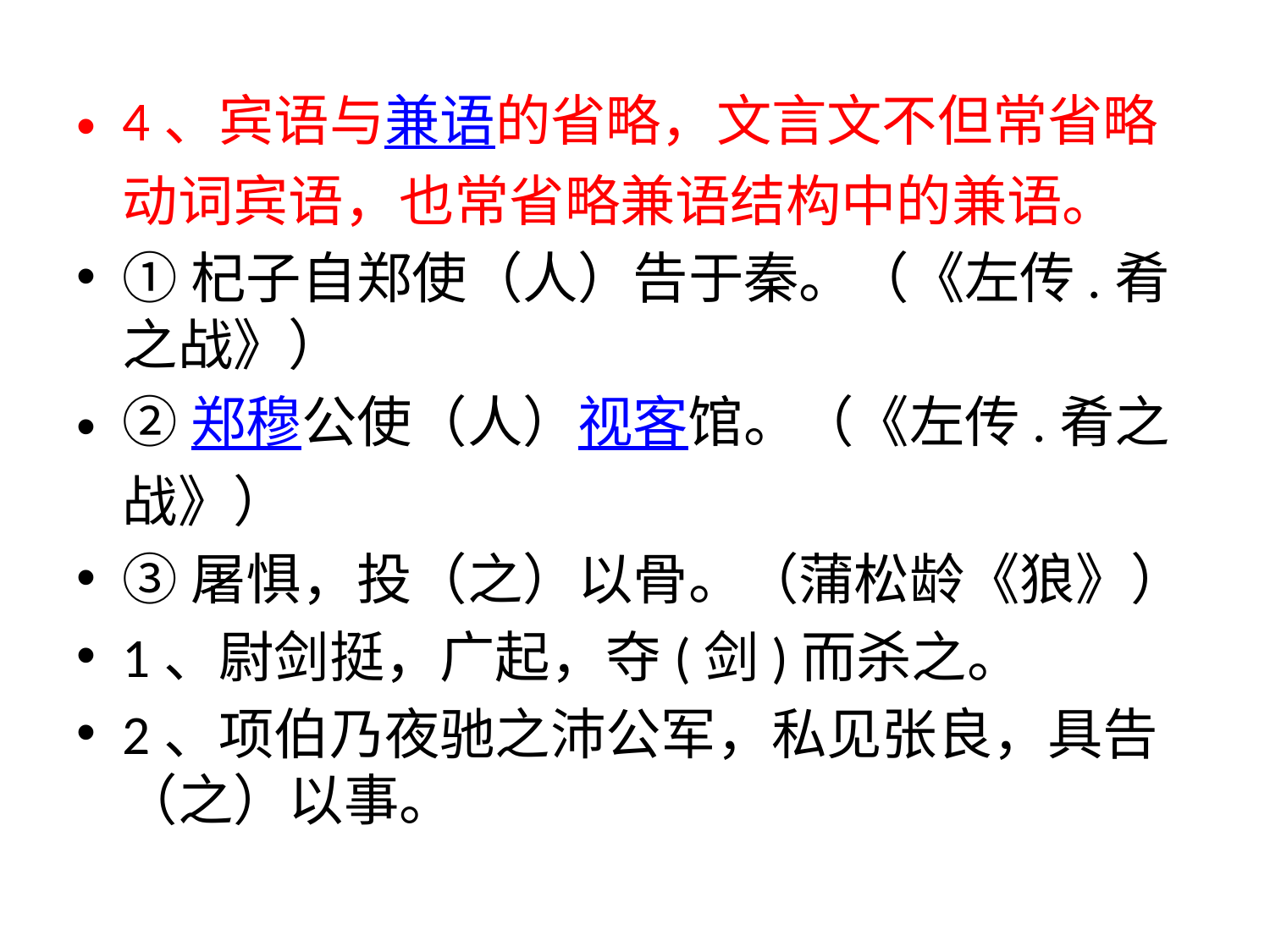

4、宾语与兼语的省略，文言文不但常省略动词宾语，也常省略兼语结构中的兼语。
①杞子自郑使（人）告于秦。（《左传.肴之战》）
②郑穆公使（人）视客馆。（《左传.肴之战》）
③屠惧，投（之）以骨。（蒲松龄《狼》）
1、尉剑挺，广起，夺(剑)而杀之。
2、项伯乃夜驰之沛公军，私见张良，具告（之）以事。